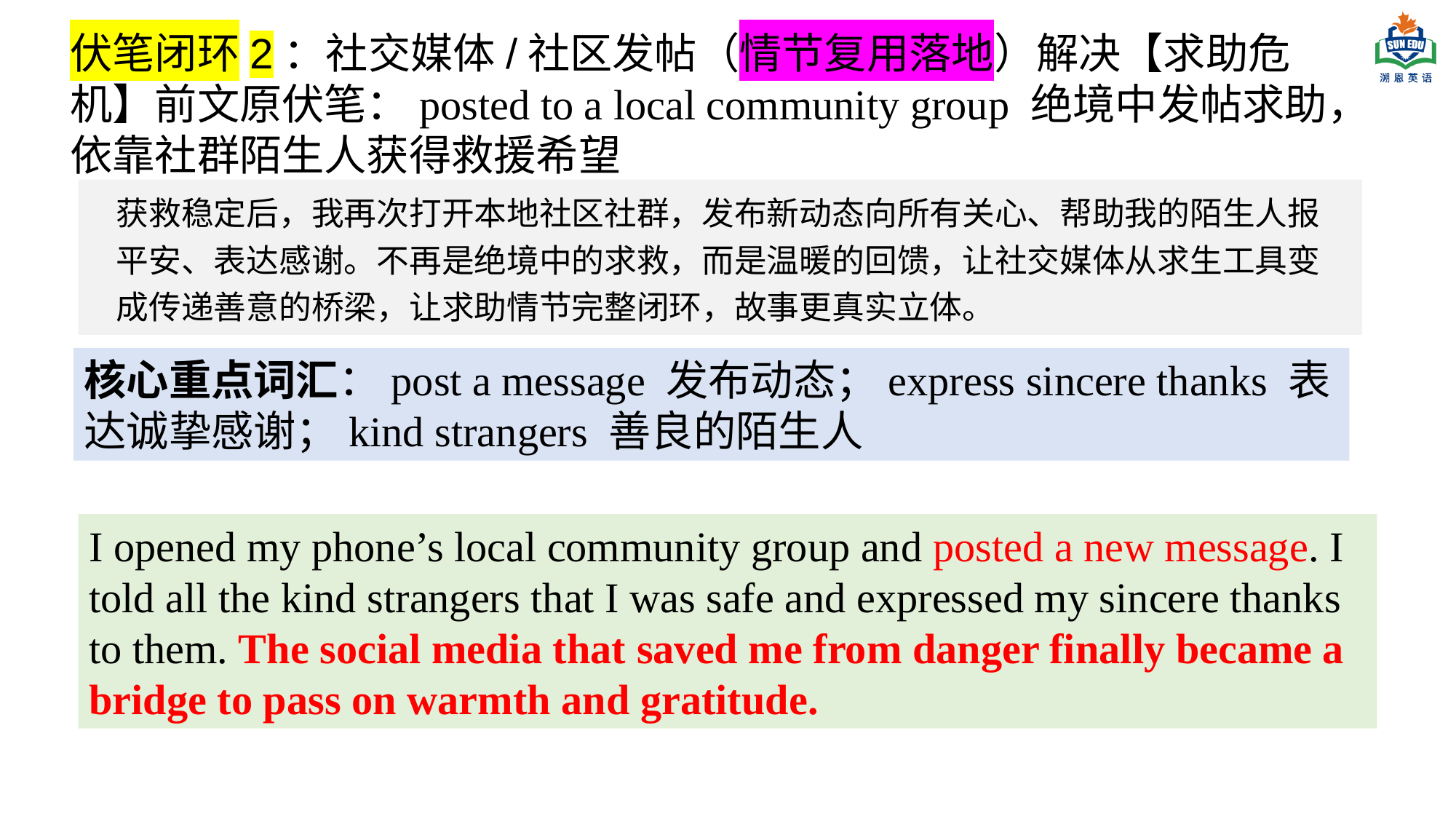

伏笔闭环2：社交媒体/社区发帖（情节复用落地）解决【求助危机】前文原伏笔：posted to a local community group 绝境中发帖求助，依靠社群陌生人获得救援希望
获救稳定后，我再次打开本地社区社群，发布新动态向所有关心、帮助我的陌生人报平安、表达感谢。不再是绝境中的求救，而是温暖的回馈，让社交媒体从求生工具变成传递善意的桥梁，让求助情节完整闭环，故事更真实立体。
核心重点词汇：post a message 发布动态；express sincere thanks 表达诚挚感谢；kind strangers 善良的陌生人
I opened my phone’s local community group and posted a new message. I told all the kind strangers that I was safe and expressed my sincere thanks to them. The social media that saved me from danger finally became a bridge to pass on warmth and gratitude.